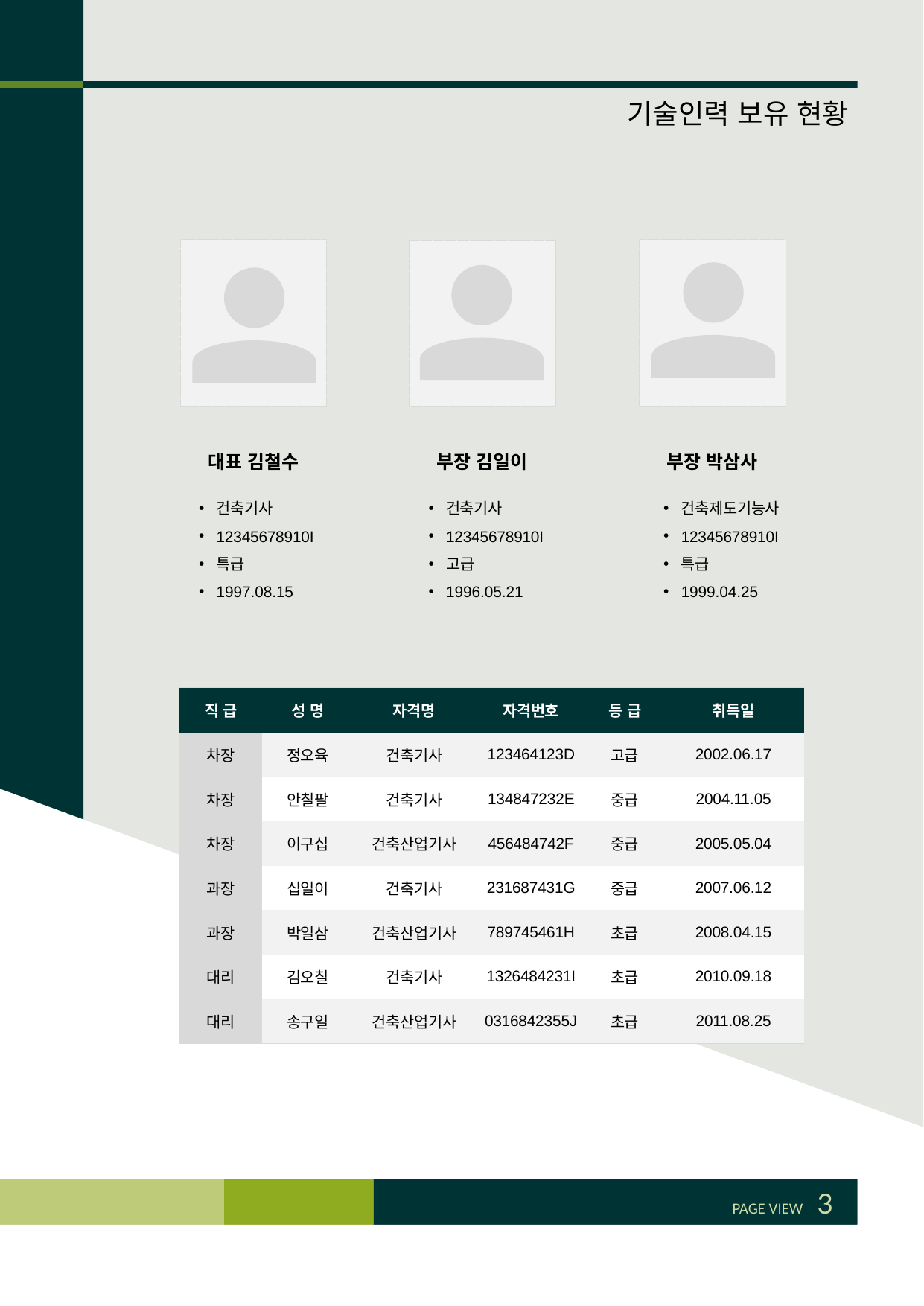

기술인력 보유 현황

대표 김철수
건축기사
12345678910I
특급
1997.08.15

부장 박삼사
건축제도기능사
12345678910I
특급
1999.04.25

부장 김일이
건축기사
12345678910I
고급
1996.05.21
| 직 급 | 성 명 | 자격명 | 자격번호 | 등 급 | 취득일 |
| --- | --- | --- | --- | --- | --- |
| 차장 | 정오육 | 건축기사 | 123464123D | 고급 | 2002.06.17 |
| 차장 | 안칠팔 | 건축기사 | 134847232E | 중급 | 2004.11.05 |
| 차장 | 이구십 | 건축산업기사 | 456484742F | 중급 | 2005.05.04 |
| 과장 | 십일이 | 건축기사 | 231687431G | 중급 | 2007.06.12 |
| 과장 | 박일삼 | 건축산업기사 | 789745461H | 초급 | 2008.04.15 |
| 대리 | 김오칠 | 건축기사 | 1326484231I | 초급 | 2010.09.18 |
| 대리 | 송구일 | 건축산업기사 | 0316842355J | 초급 | 2011.08.25 |
PAGE VIEW    3